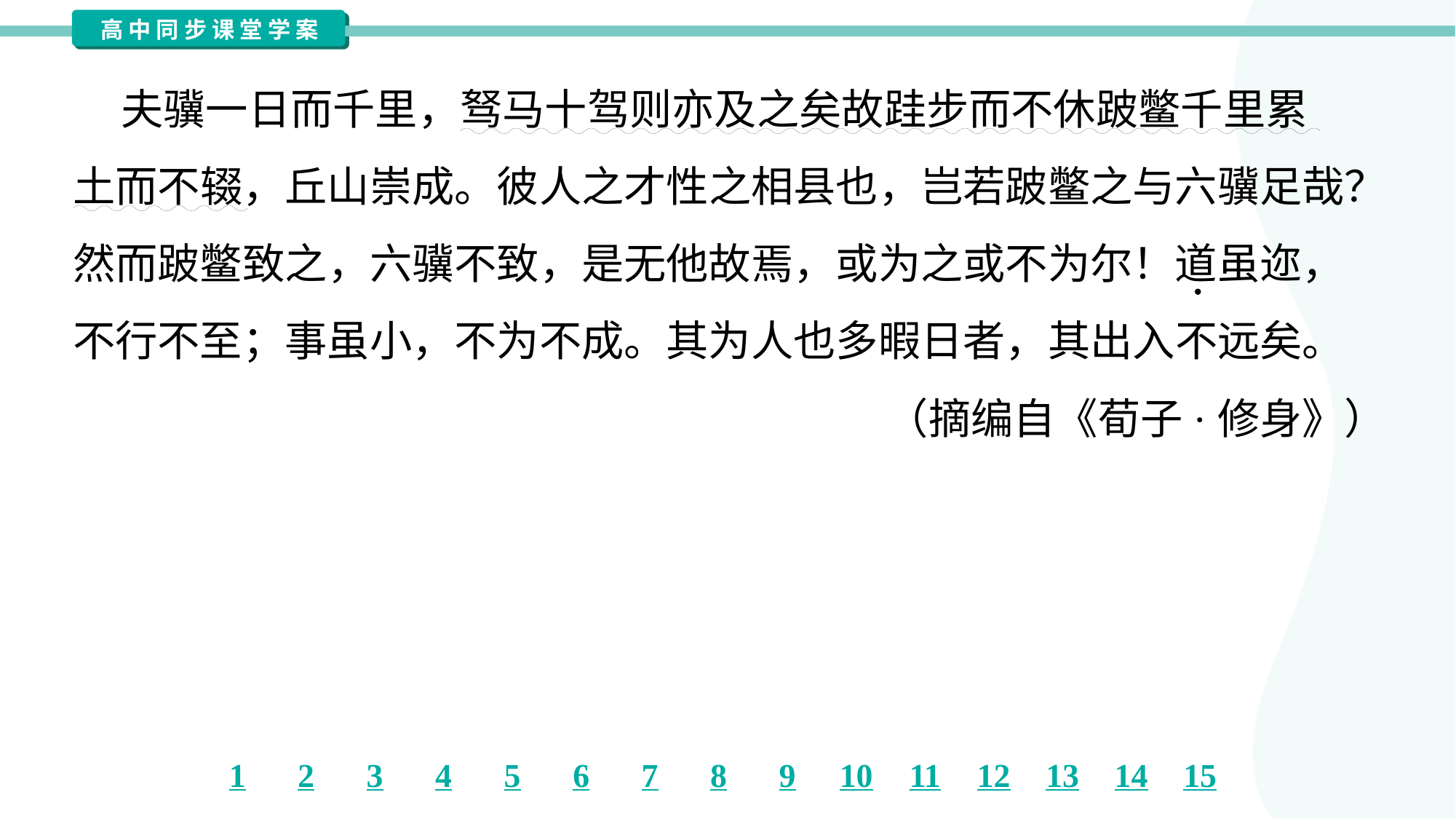

夫骥一日而千里，驽马十驾则亦及之矣故跬步而不休跛鳖千里累
土而不辍，丘山崇成。彼人之才性之相县也，岂若跛鳖之与六骥足哉？
然而跛鳖致之，六骥不致，是无他故焉，或为之或不为尔！道虽迩，
不行不至；事虽小，不为不成。其为人也多暇日者，其出入不远矣。
（摘编自《荀子·修身》）